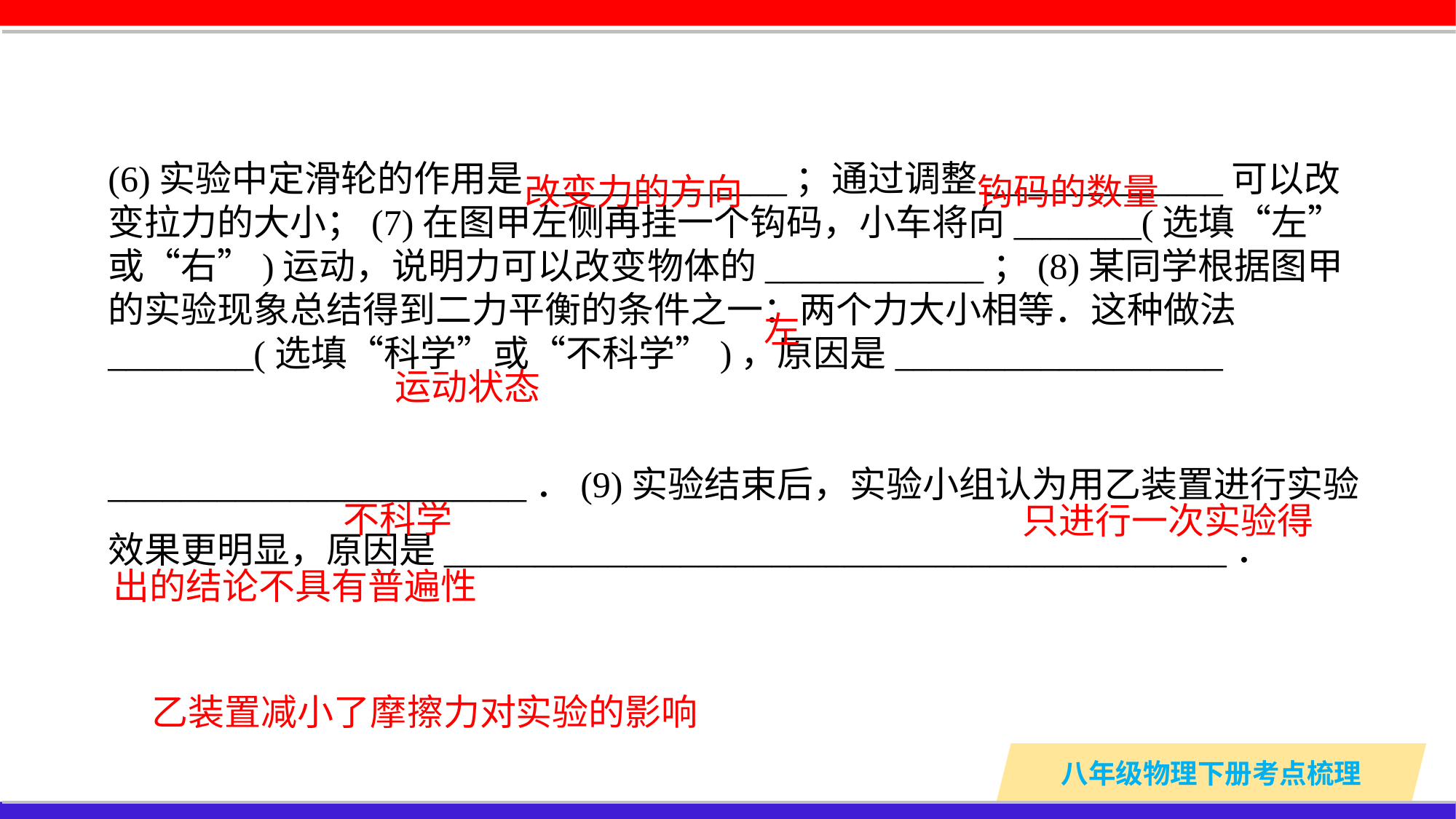

(6)实验中定滑轮的作用是______________；通过调整_____________可以改变拉力的大小；(7)在图甲左侧再挂一个钩码，小车将向_______(选填“左”或“右”)运动，说明力可以改变物体的____________；(8)某同学根据图甲的实验现象总结得到二力平衡的条件之一：两个力大小相等．这种做法________(选填“科学”或“不科学”)，原因是__________________

_______________________．(9)实验结束后，实验小组认为用乙装置进行实验效果更明显，原因是___________________________________________．

改变力的方向
钩码的数量
左
运动状态
                                                                                                              只进行一次实验得出的结论不具有普遍性
不科学
乙装置减小了摩擦力对实验的影响